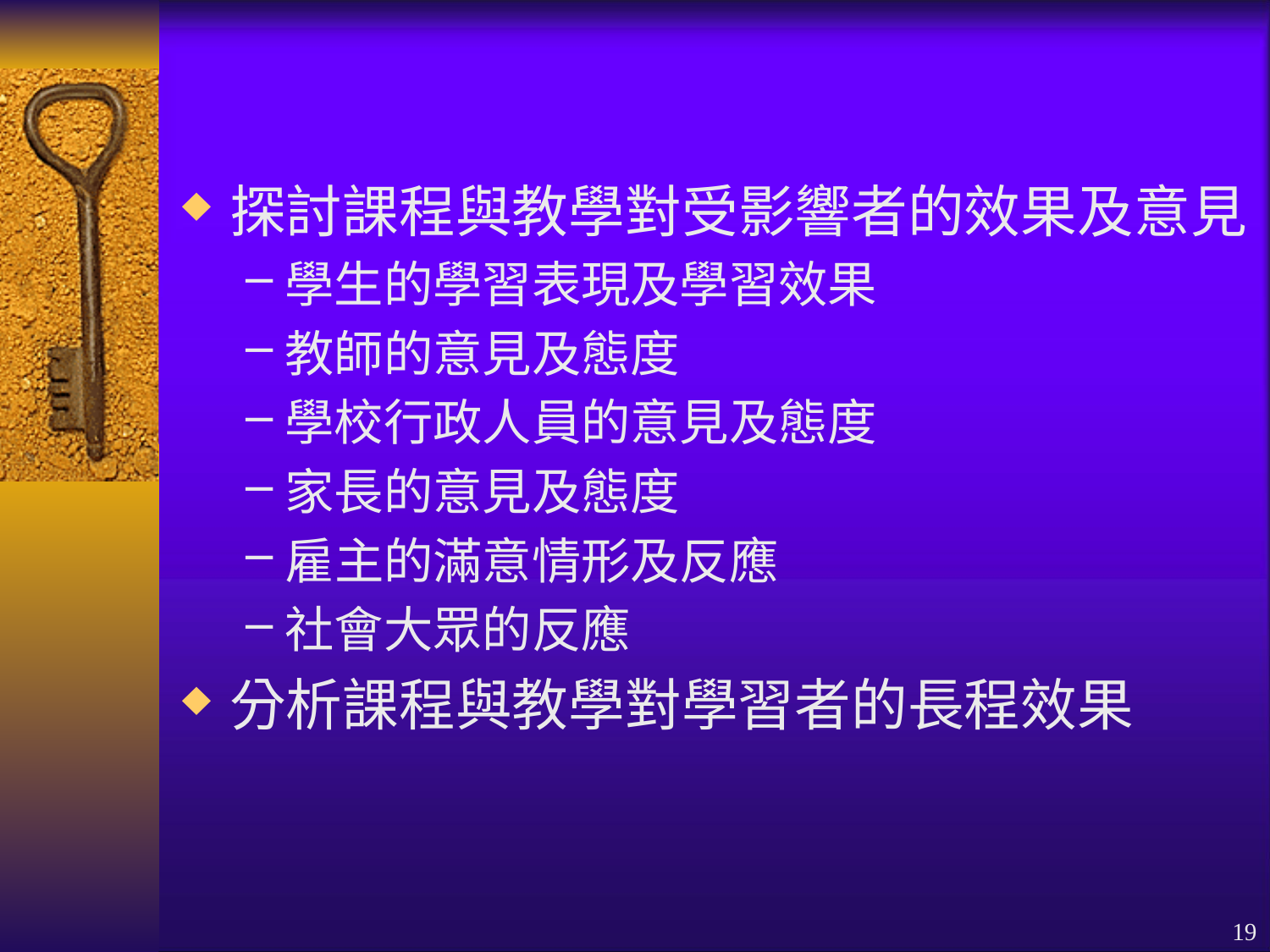

探討課程與教學對受影響者的效果及意見
學生的學習表現及學習效果
教師的意見及態度
學校行政人員的意見及態度
家長的意見及態度
雇主的滿意情形及反應
社會大眾的反應
分析課程與教學對學習者的長程效果
19